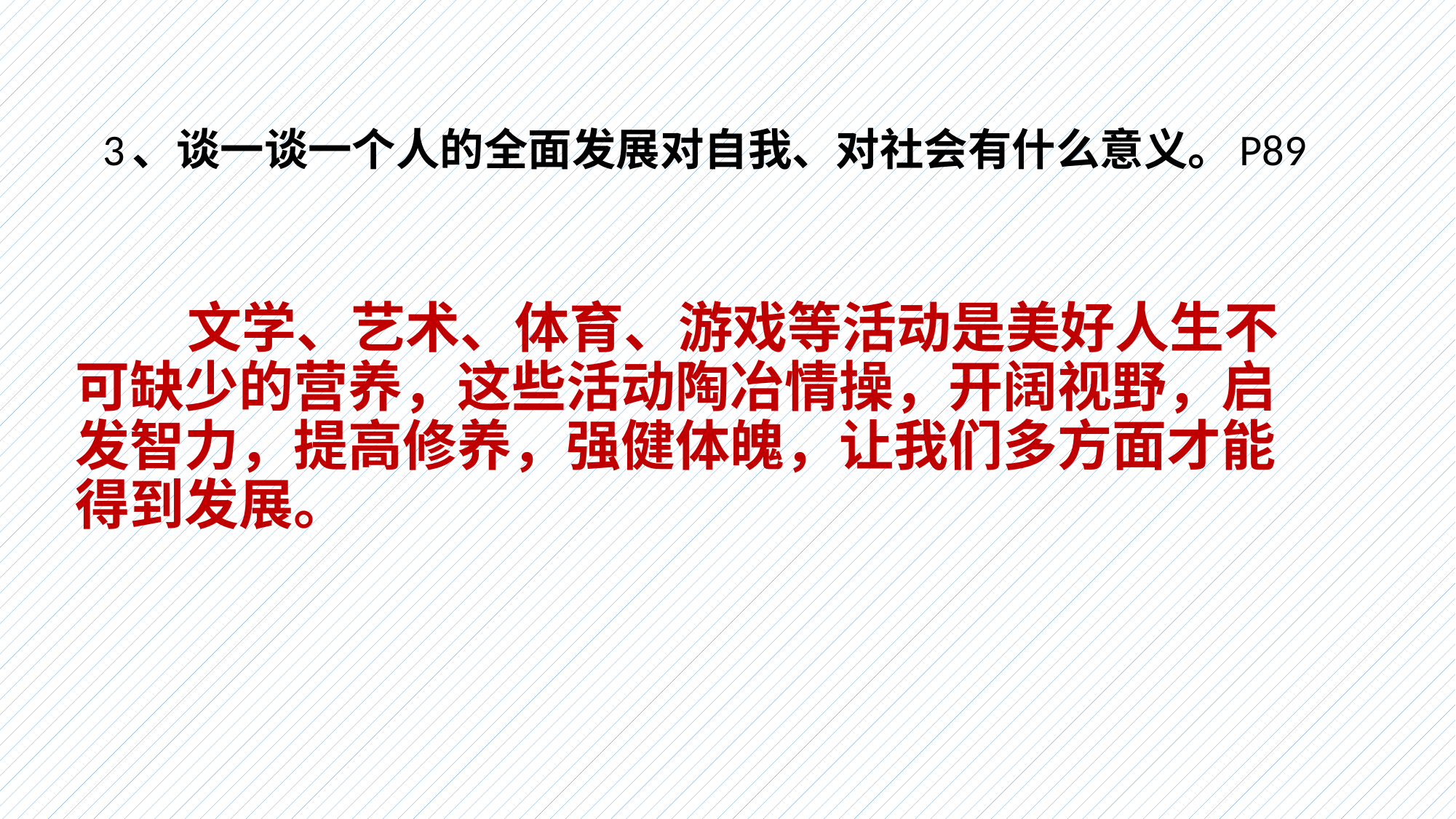

# 3、谈一谈一个人的全面发展对自我、对社会有什么意义。P89
        文学、艺术、体育、游戏等活动是美好人生不可缺少的营养，这些活动陶冶情操，开阔视野，启发智力，提高修养，强健体魄，让我们多方面才能得到发展。